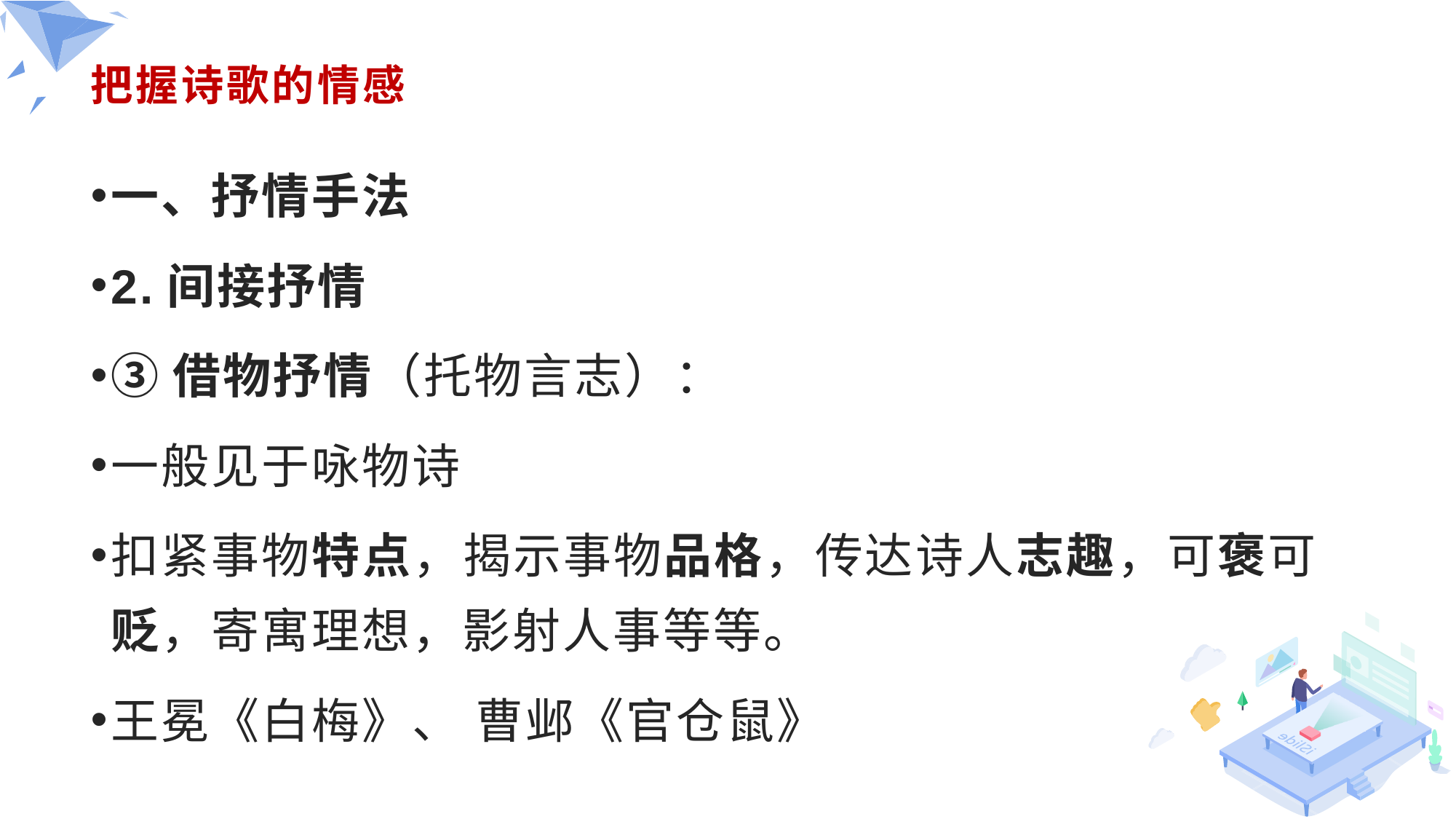

# 把握诗歌的情感
一、抒情手法
2.间接抒情
③借物抒情（托物言志）：
一般见于咏物诗
扣紧事物特点，揭示事物品格，传达诗人志趣，可褒可贬，寄寓理想，影射人事等等。
王冕《白梅》、 曹邺《官仓鼠》